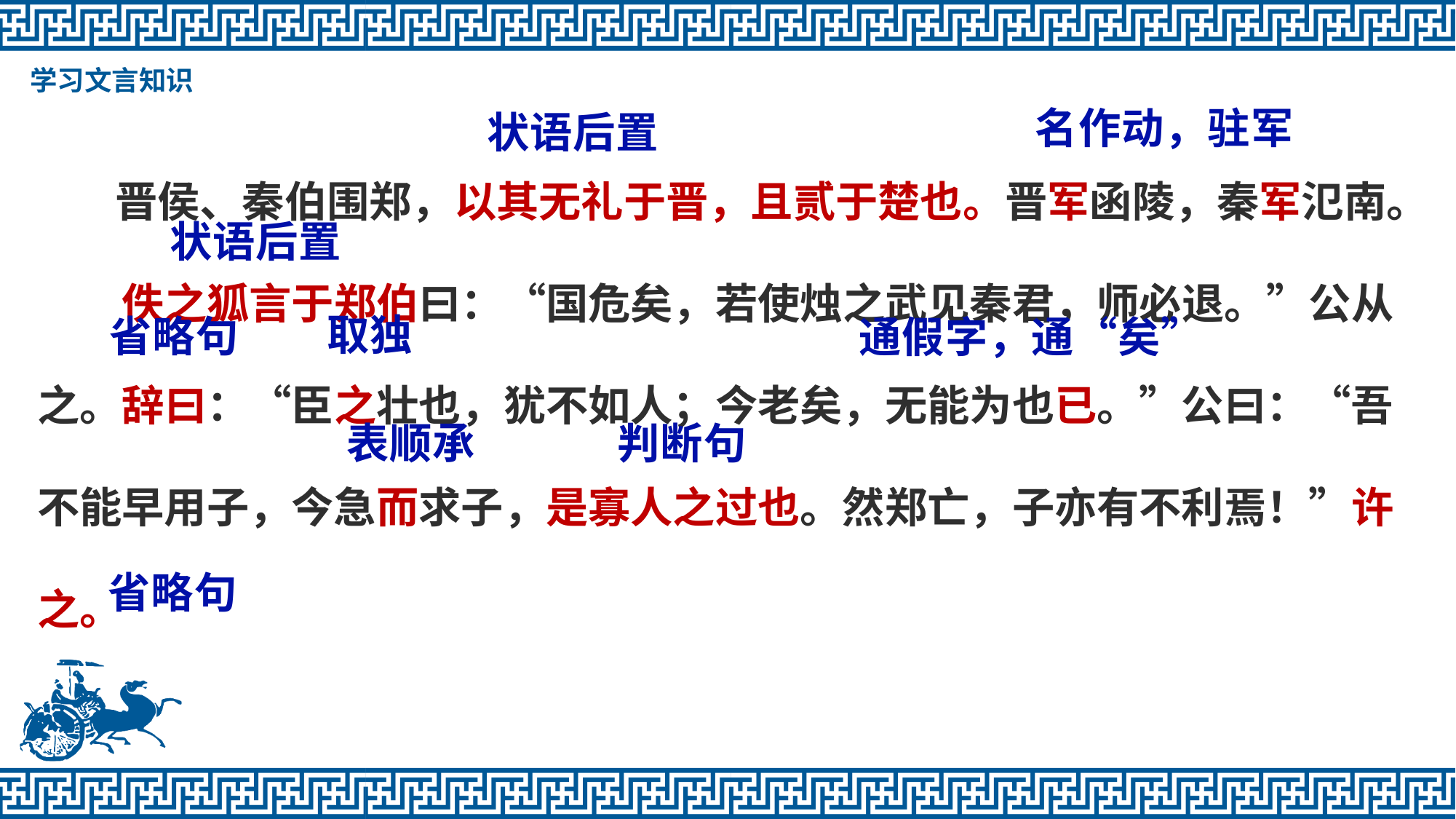

学习文言知识
名作动，驻军
状语后置
       晋侯、秦伯围郑，以其无礼于晋，且贰于楚也。晋军函陵，秦军氾南。
　　佚之狐言于郑伯曰：“国危矣，若使烛之武见秦君，师必退。”公从之。辞曰：“臣之壮也，犹不如人；今老矣，无能为也已。”公曰：“吾不能早用子，今急而求子，是寡人之过也。然郑亡，子亦有不利焉！”许之。
状语后置
取独
省略句
通假字，通“矣”
表顺承
判断句
省略句